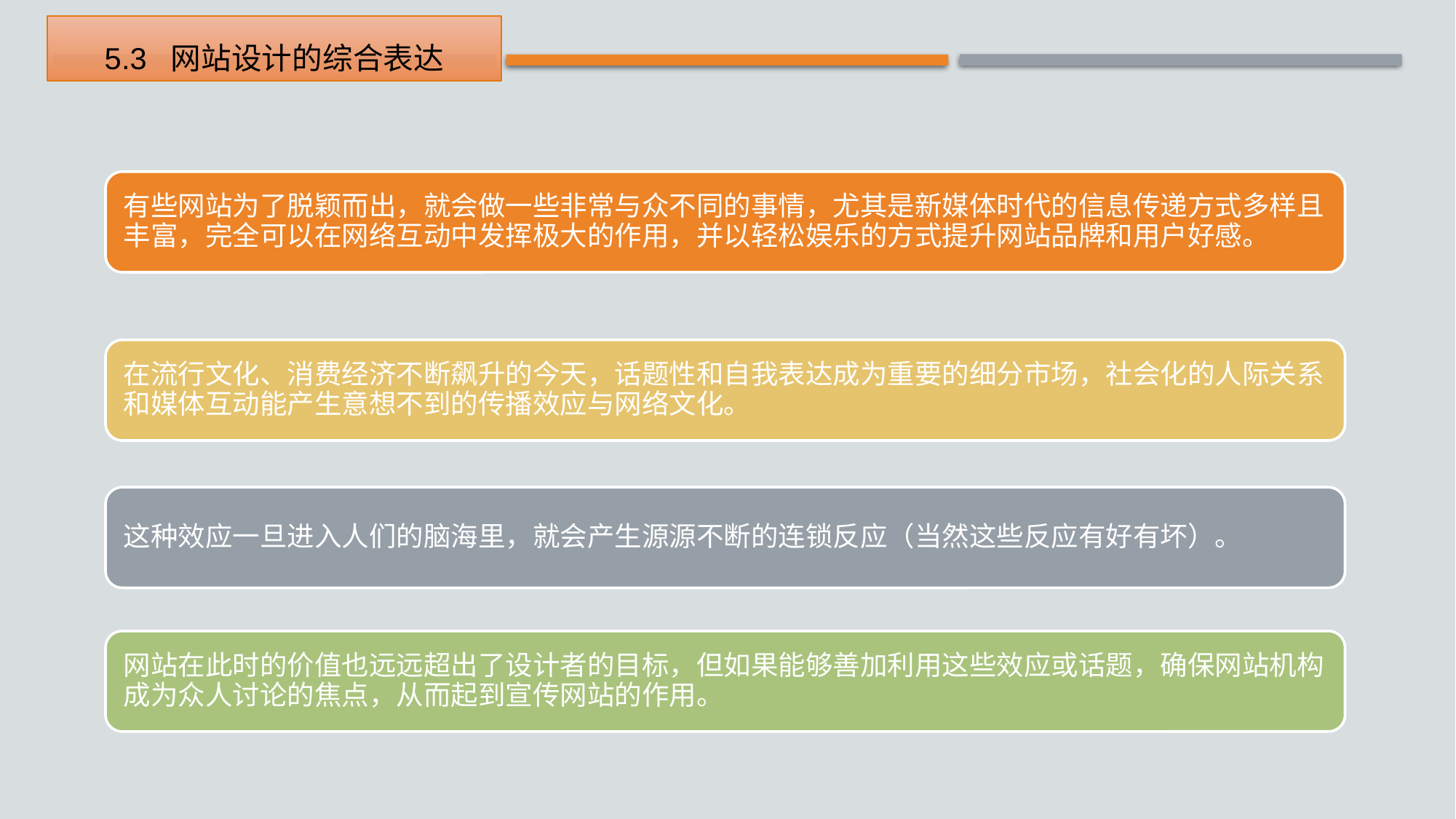

5.3  网站设计的综合表达
有些网站为了脱颖而出，就会做一些非常与众不同的事情，尤其是新媒体时代的信息传递方式多样且丰富，完全可以在网络互动中发挥极大的作用，并以轻松娱乐的方式提升网站品牌和用户好感。
在流行文化、消费经济不断飙升的今天，话题性和自我表达成为重要的细分市场，社会化的人际关系和媒体互动能产生意想不到的传播效应与网络文化。
这种效应一旦进入人们的脑海里，就会产生源源不断的连锁反应（当然这些反应有好有坏）。
网站在此时的价值也远远超出了设计者的目标，但如果能够善加利用这些效应或话题，确保网站机构成为众人讨论的焦点，从而起到宣传网站的作用。